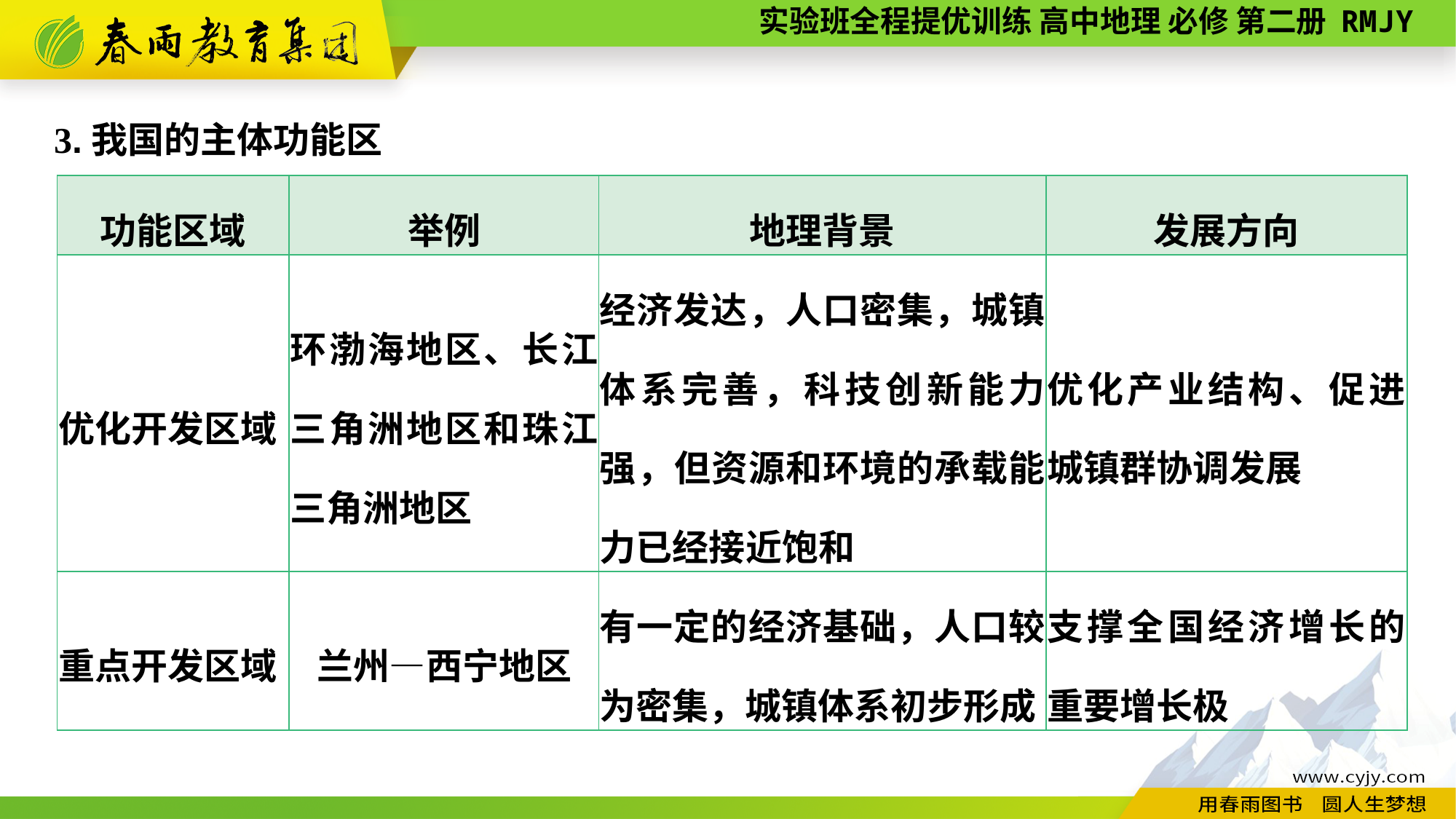

3.我国的主体功能区
| 功能区域 | 举例 | 地理背景 | 发展方向 |
| --- | --- | --- | --- |
| 优化开发区域 | 环渤海地区、长江三角洲地区和珠江三角洲地区 | 经济发达，人口密集，城镇体系完善，科技创新能力强，但资源和环境的承载能力已经接近饱和 | 优化产业结构、促进城镇群协调发展 |
| 重点开发区域 | 兰州—西宁地区 | 有一定的经济基础，人口较为密集，城镇体系初步形成 | 支撑全国经济增长的重要增长极 |